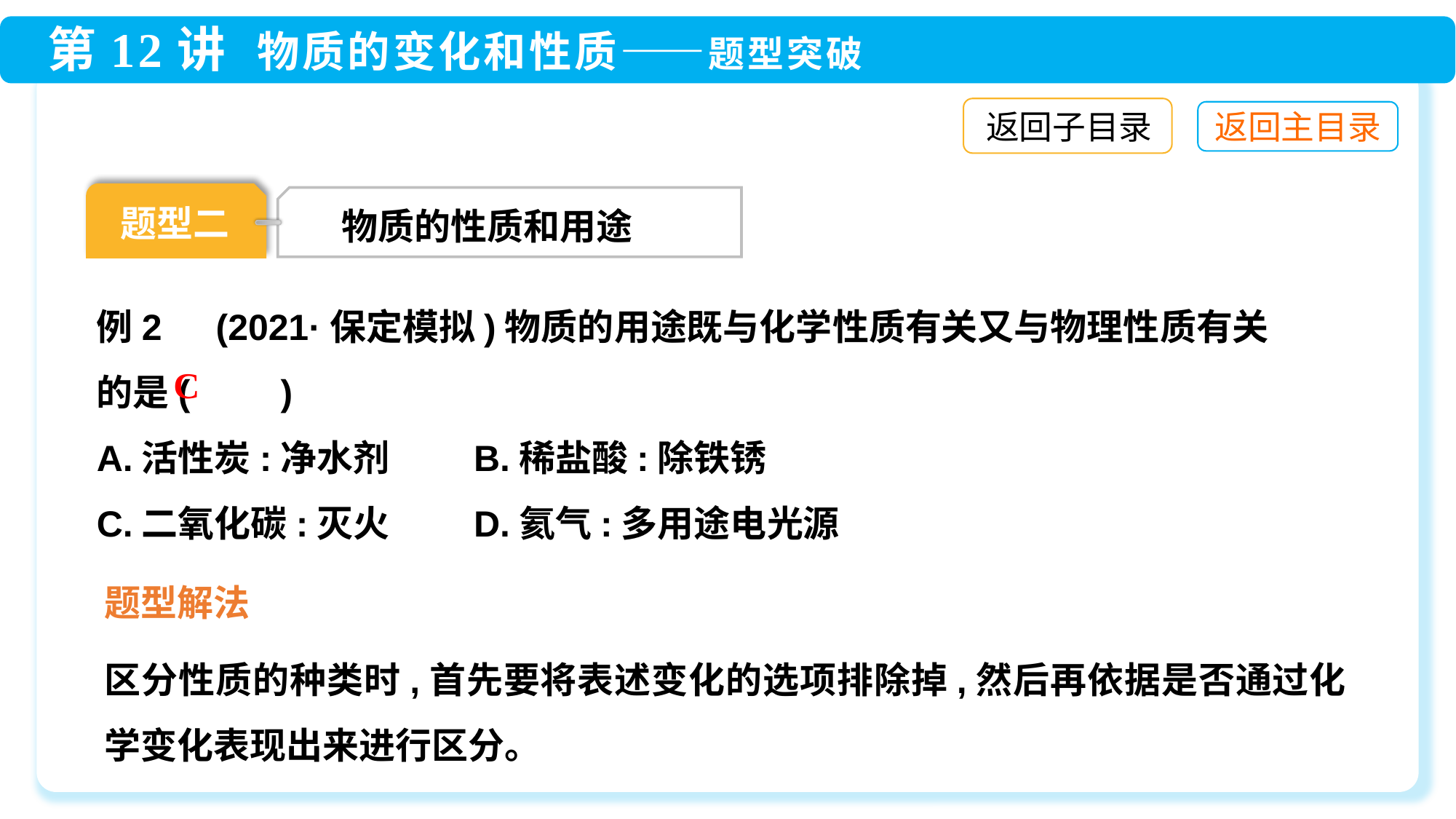

返回子目录
题型二
物质的性质和用途

例2　(2021·保定模拟)物质的用途既与化学性质有关又与物理性质有关的是(　　)
A.活性炭:净水剂	     B.稀盐酸:除铁锈
C.二氧化碳:灭火	     D.氦气:多用途电光源
C
题型解法
区分性质的种类时,首先要将表述变化的选项排除掉,然后再依据是否通过化学变化表现出来进行区分。